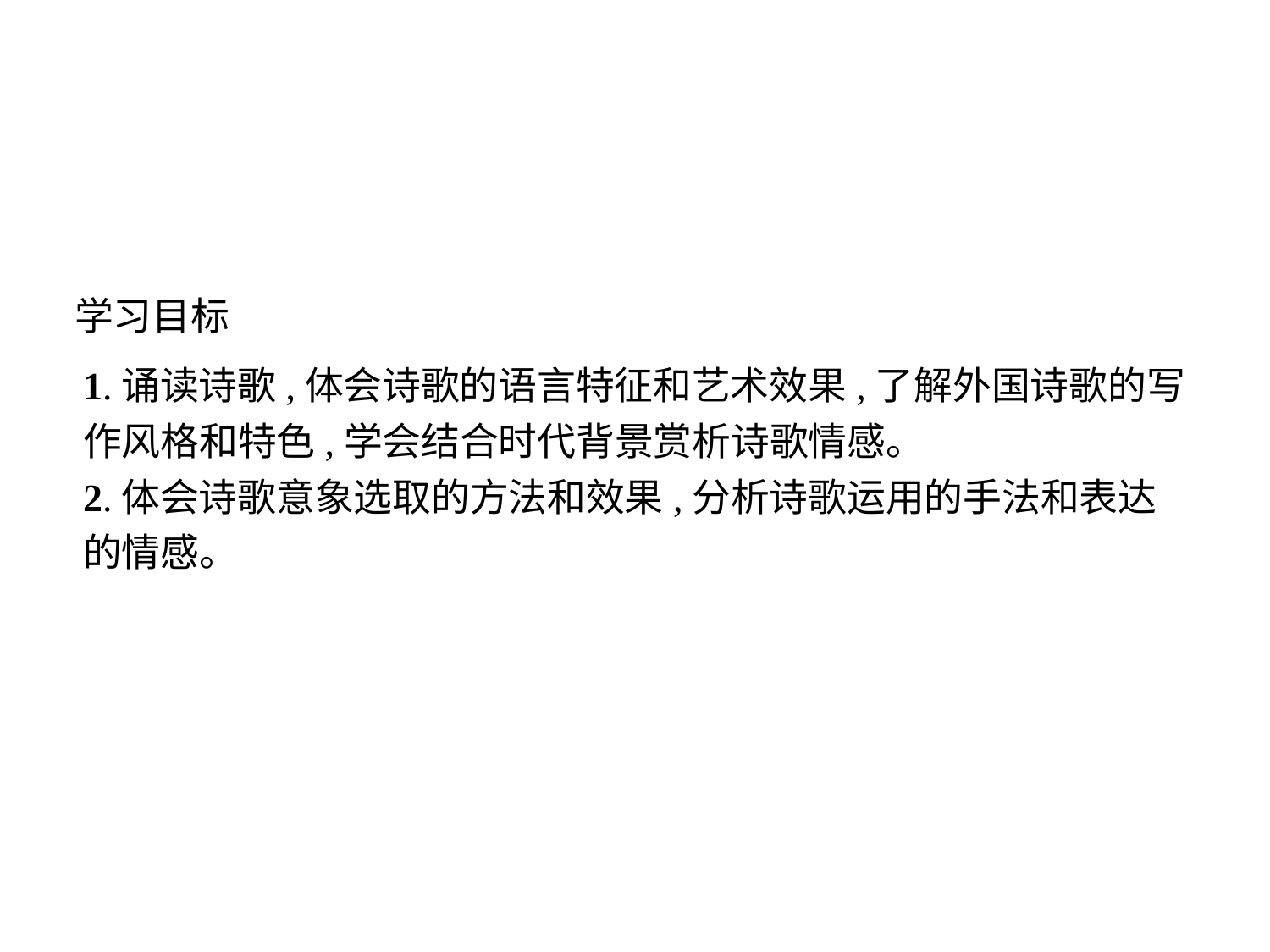

学习目标
1.诵读诗歌,体会诗歌的语言特征和艺术效果,了解外国诗歌的写作风格和特色,学会结合时代背景赏析诗歌情感。
2.体会诗歌意象选取的方法和效果,分析诗歌运用的手法和表达的情感。